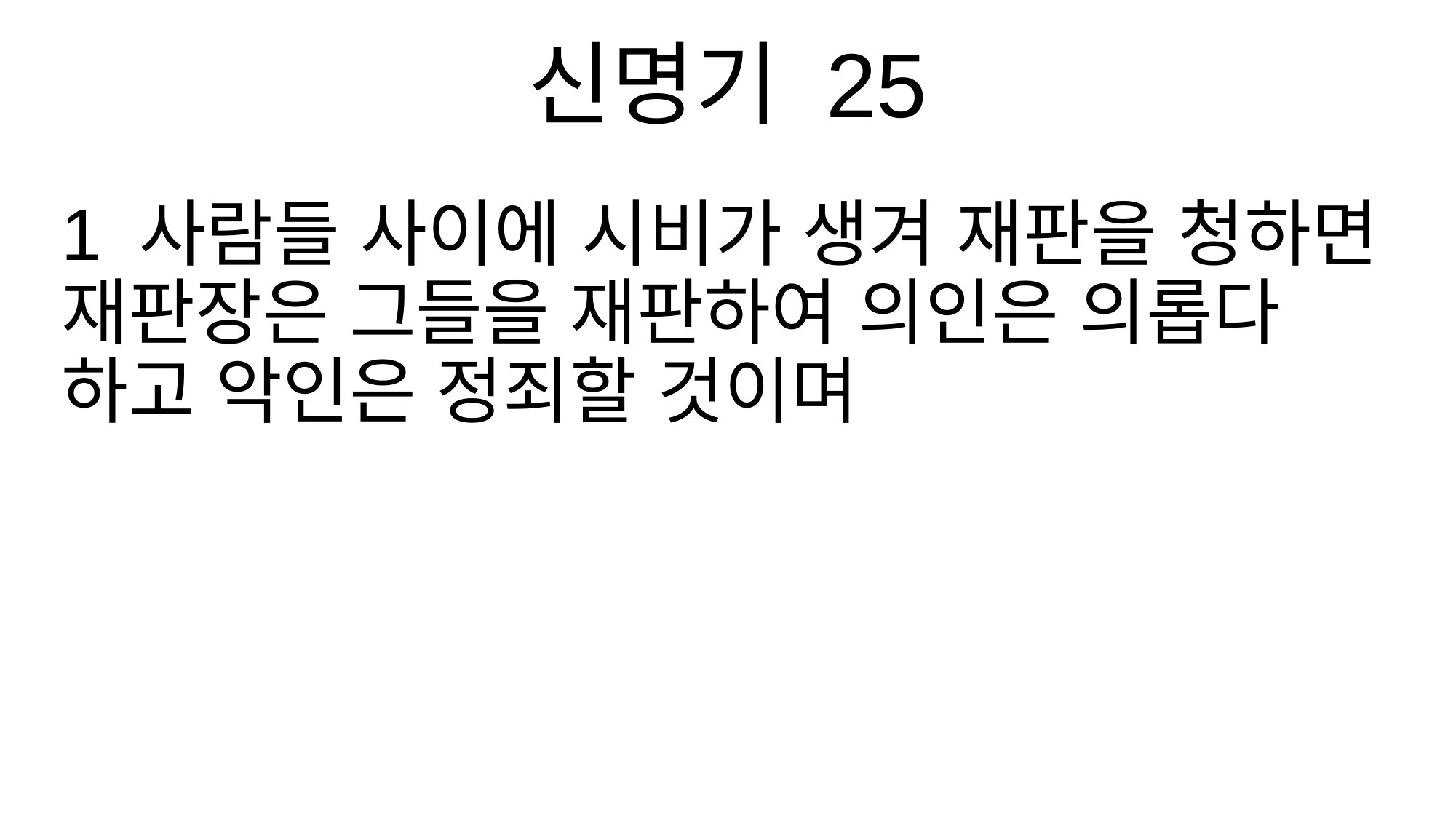

신명기 25
1 사람들 사이에 시비가 생겨 재판을 청하면 재판장은 그들을 재판하여 의인은 의롭다 하고 악인은 정죄할 것이며